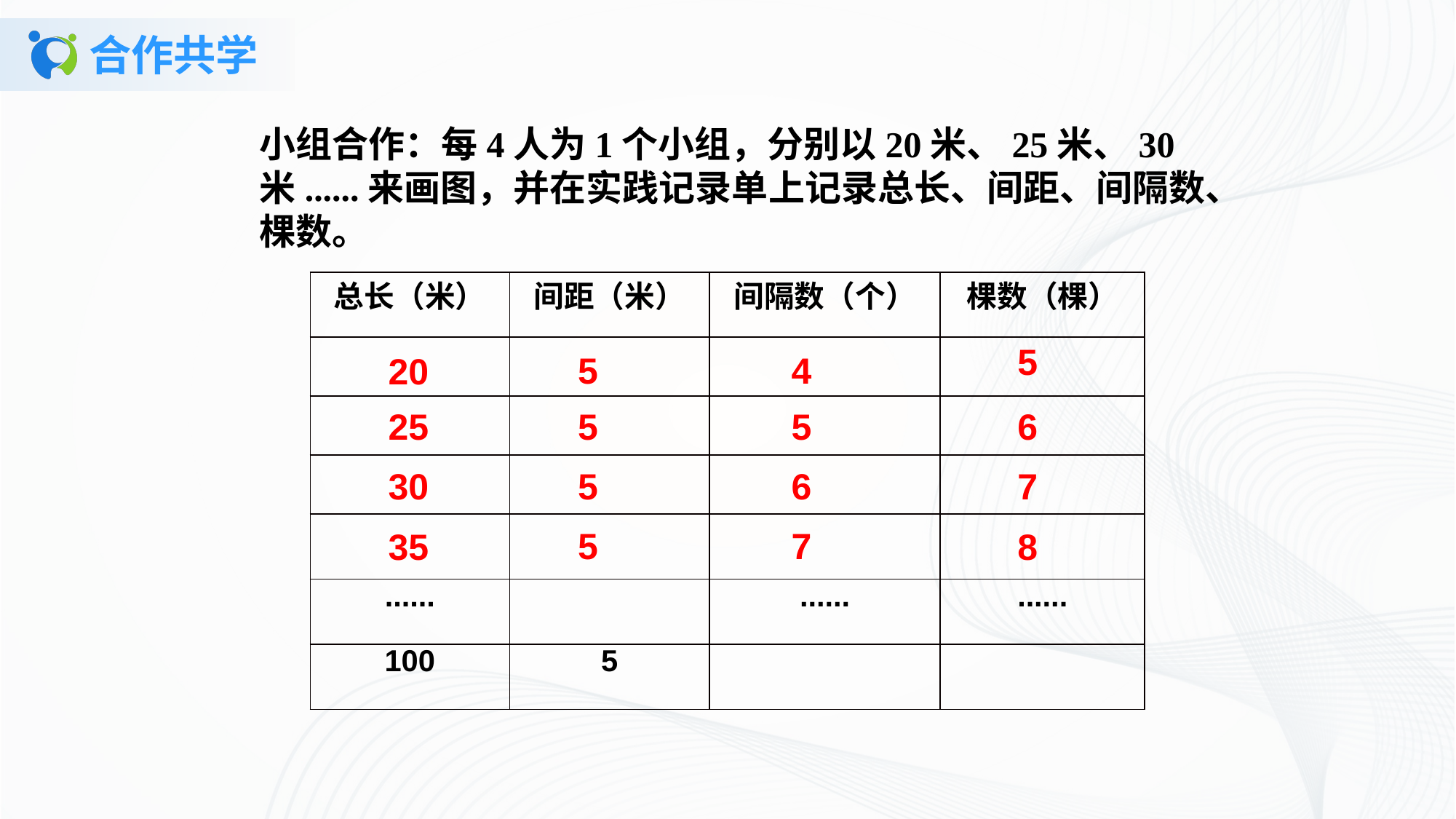

# 合作共学
小组合作：每4人为1个小组，分别以20米、25米、30米......来画图，并在实践记录单上记录总长、间距、间隔数、棵数。
| 总长（米） | 间距（米） | 间隔数（个） | 棵数（棵） |
| --- | --- | --- | --- |
|  |  |  |  |
|  |  |  |  |
|  |  |  |  |
|  |  |  |  |
| ...... |  | ...... | ...... |
| 100 | 5 |  |  |
5
5
4
20
25
5
5
6
5
6
30
7
5
7
35
8